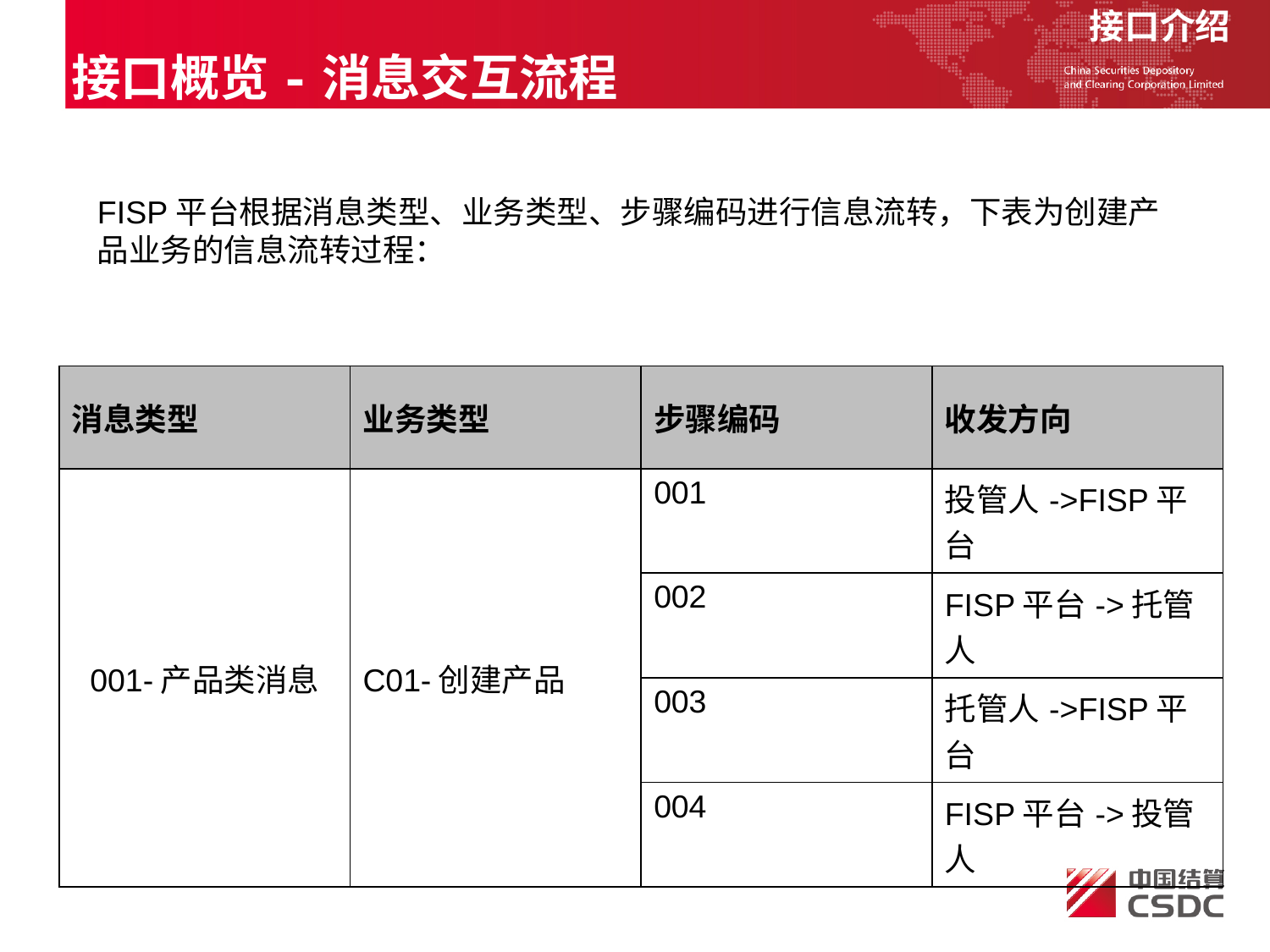

接口介绍
接口概览-消息交互流程
FISP平台根据消息类型、业务类型、步骤编码进行信息流转，下表为创建产品业务的信息流转过程：
| 消息类型 | 业务类型 | 步骤编码 | 收发方向 |
| --- | --- | --- | --- |
| 001-产品类消息 | C01-创建产品 | 001 | 投管人->FISP平台 |
|  |  | 002 | FISP平台->托管人 |
|  |  | 003 | 托管人->FISP平台 |
|  |  | 004 | FISP平台->投管人 |